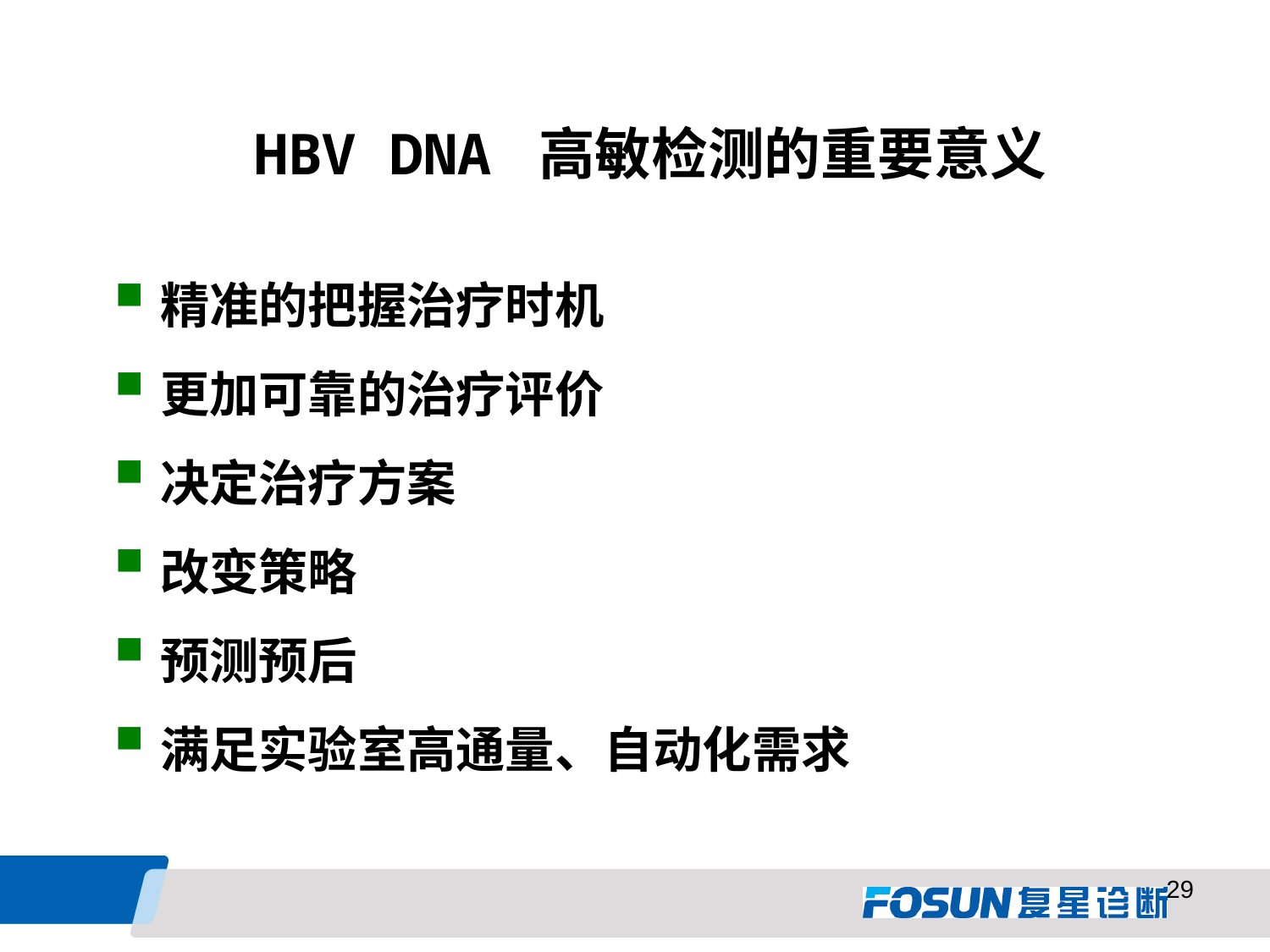

# HBV DNA 高敏检测的重要意义
精准的把握治疗时机
更加可靠的治疗评价
决定治疗方案
改变策略
预测预后
满足实验室高通量、自动化需求
29